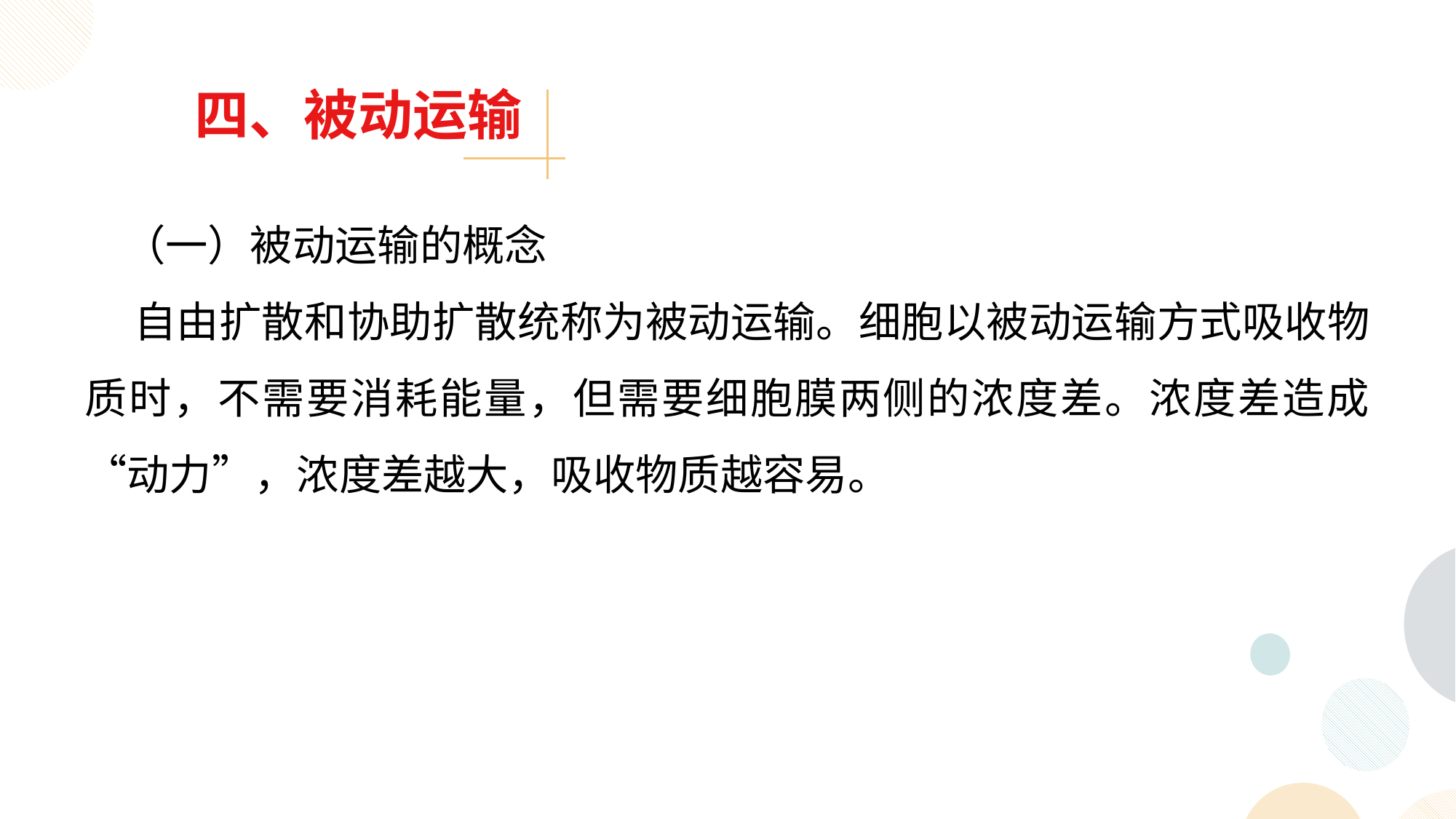

四、被动运输
   （一）被动运输的概念
    自由扩散和协助扩散统称为被动运输。细胞以被动运输方式吸收物质时，不需要消耗能量，但需要细胞膜两侧的浓度差。浓度差造成“动力”，浓度差越大，吸收物质越容易。